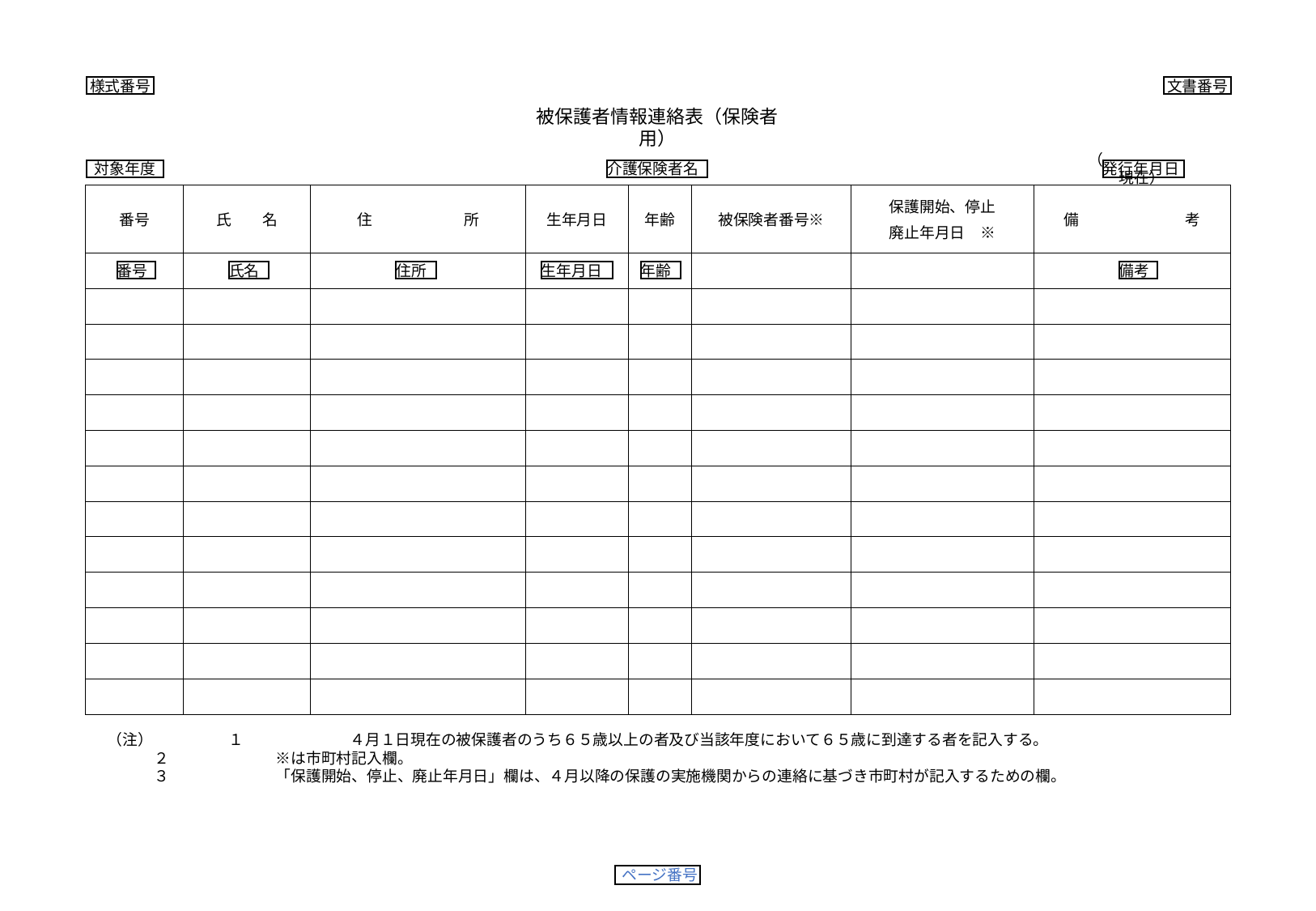

様式番号
文書番号
被保護者情報連絡表（保険者用）
対象年度
介護保険者名
（　　　　　　　　　　現在）
発行年月日
| 番号 | 氏　　名 | 住　　　　　　所 | 生年月日 | 年齢 | 被保険者番号※ | 保護開始、停止 廃止年月日　※ | 備　　　　　　　考 |
| --- | --- | --- | --- | --- | --- | --- | --- |
|  |  |  |  |  |  |  |  |
|  |  |  |  |  |  |  |  |
|  |  |  |  |  |  |  |  |
|  |  |  |  |  |  |  |  |
|  |  |  |  |  |  |  |  |
|  |  |  |  |  |  |  |  |
|  |  |  |  |  |  |  |  |
|  |  |  |  |  |  |  |  |
|  |  |  |  |  |  |  |  |
|  |  |  |  |  |  |  |  |
|  |  |  |  |  |  |  |  |
|  |  |  |  |  |  |  |  |
|  |  |  |  |  |  |  |  |
番号
氏名
生年月日
年齢
備考
住所
（注）	１	４月１日現在の被保護者のうち６５歳以上の者及び当該年度において６５歳に到達する者を記入する。
２ 	※は市町村記入欄。
３ 	「保護開始、停止、廃止年月日」欄は、４月以降の保護の実施機関からの連絡に基づき市町村が記入するための欄。
ページ番号